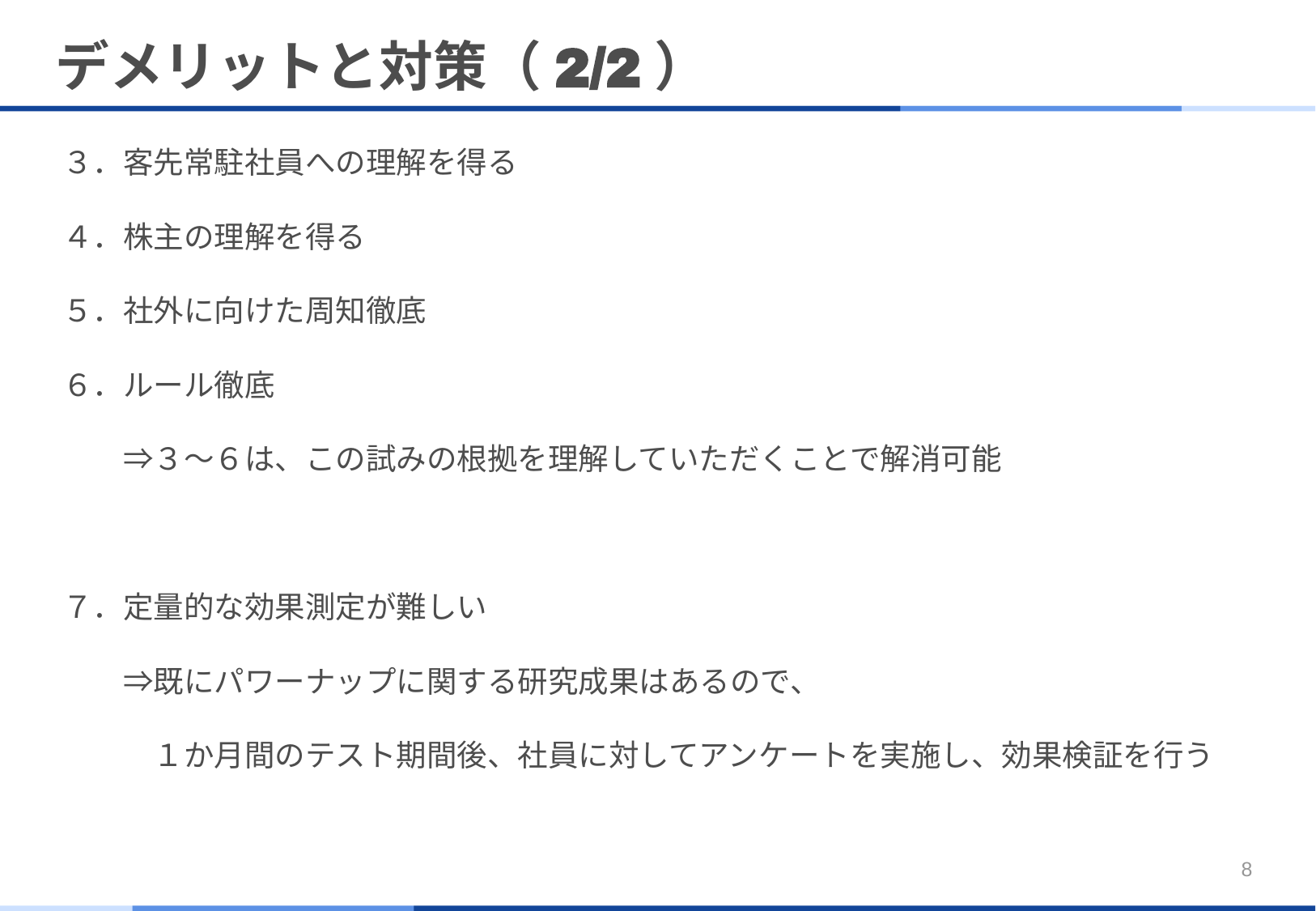

# デメリットと対策（2/2）
３．客先常駐社員への理解を得る
４．株主の理解を得る
５．社外に向けた周知徹底
６．ルール徹底
　　⇒３～６は、この試みの根拠を理解していただくことで解消可能

７．定量的な効果測定が難しい
　　⇒既にパワーナップに関する研究成果はあるので、
　　　１か月間のテスト期間後、社員に対してアンケートを実施し、効果検証を行う
8